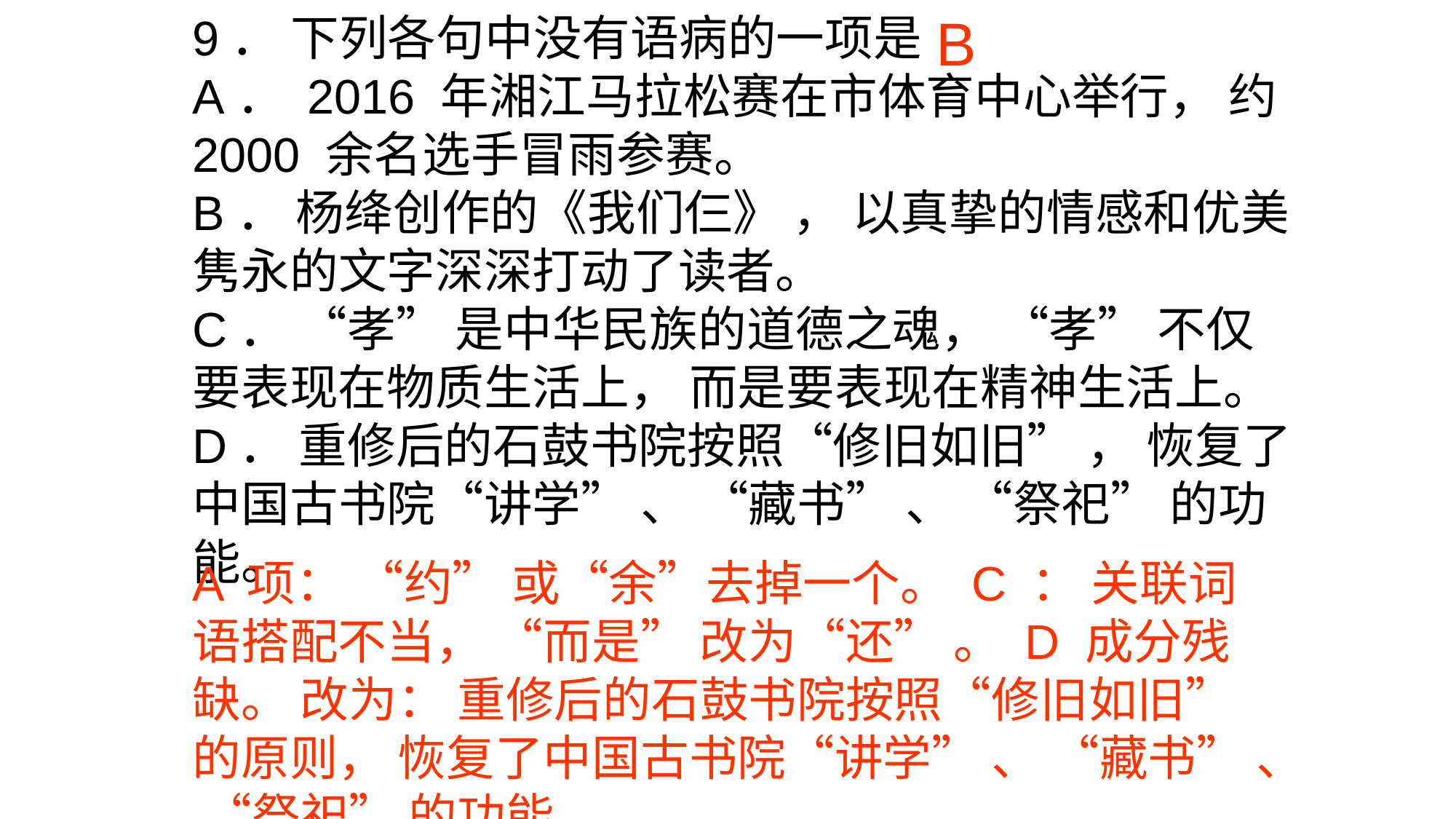

B

9． 下列各句中没有语病的一项是
A． 2016 年湘江马拉松赛在市体育中心举行， 约 2000 余名选手冒雨参赛。
B． 杨绛创作的《我们仨》 ， 以真挚的情感和优美隽永的文字深深打动了读者。
C． “孝” 是中华民族的道德之魂， “孝” 不仅要表现在物质生活上， 而是要表现在精神生活上。
D． 重修后的石鼓书院按照“修旧如旧” ， 恢复了中国古书院“讲学” 、 “藏书” 、 “祭祀” 的功能。

A 项： “约” 或“余”去掉一个。 C ： 关联词语搭配不当， “而是” 改为“还” 。 D 成分残缺。 改为： 重修后的石鼓书院按照“修旧如旧” 的原则， 恢复了中国古书院“讲学” 、 “藏书” 、 “祭祀” 的功能。